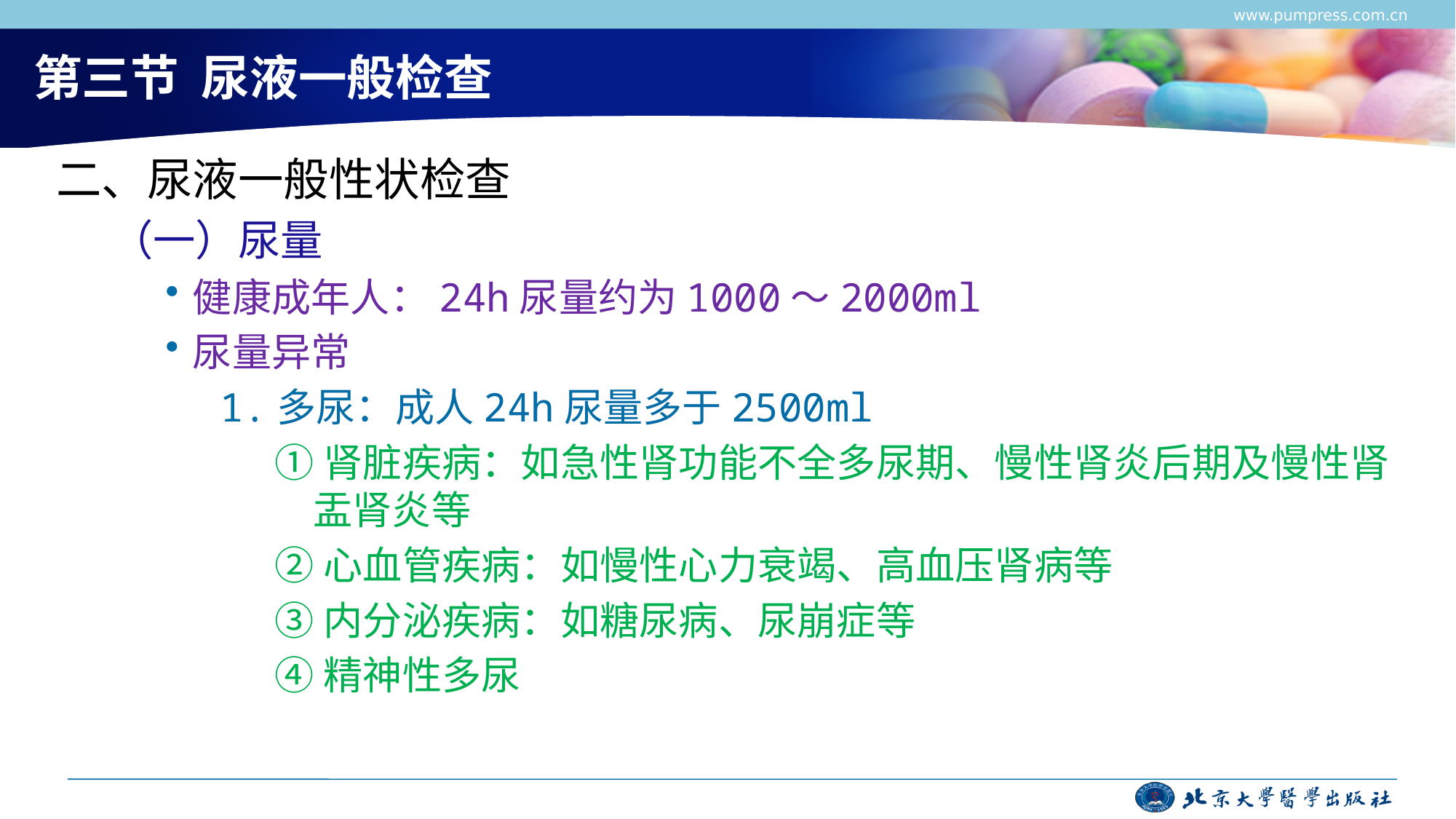

www.pumpress.com.cn
# 第三节  尿液一般检查
二、尿液一般性状检查
（一）尿量
健康成年人：24h尿量约为1000～2000ml
尿量异常
1.多尿：成人24h尿量多于2500ml
①肾脏疾病：如急性肾功能不全多尿期、慢性肾炎后期及慢性肾盂肾炎等
②心血管疾病：如慢性心力衰竭、高血压肾病等
③内分泌疾病：如糖尿病、尿崩症等
④精神性多尿